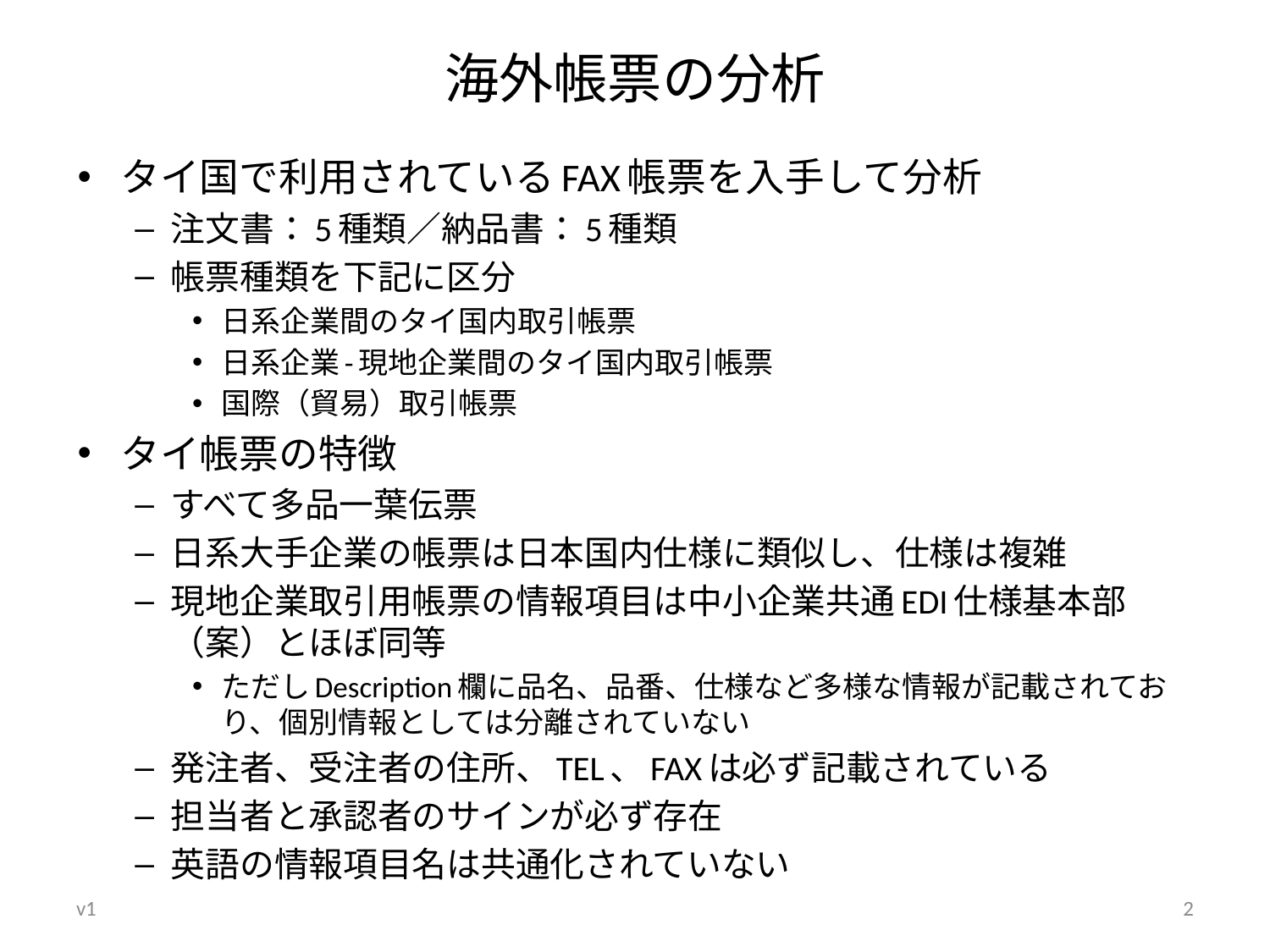

# 海外帳票の分析
タイ国で利用されているFAX帳票を入手して分析
注文書：5種類／納品書：5種類
帳票種類を下記に区分
日系企業間のタイ国内取引帳票
日系企業-現地企業間のタイ国内取引帳票
国際（貿易）取引帳票
タイ帳票の特徴
すべて多品一葉伝票
日系大手企業の帳票は日本国内仕様に類似し、仕様は複雑
現地企業取引用帳票の情報項目は中小企業共通EDI仕様基本部（案）とほぼ同等
ただしDescription欄に品名、品番、仕様など多様な情報が記載されており、個別情報としては分離されていない
発注者、受注者の住所、TEL、FAXは必ず記載されている
担当者と承認者のサインが必ず存在
英語の情報項目名は共通化されていない

v1
2